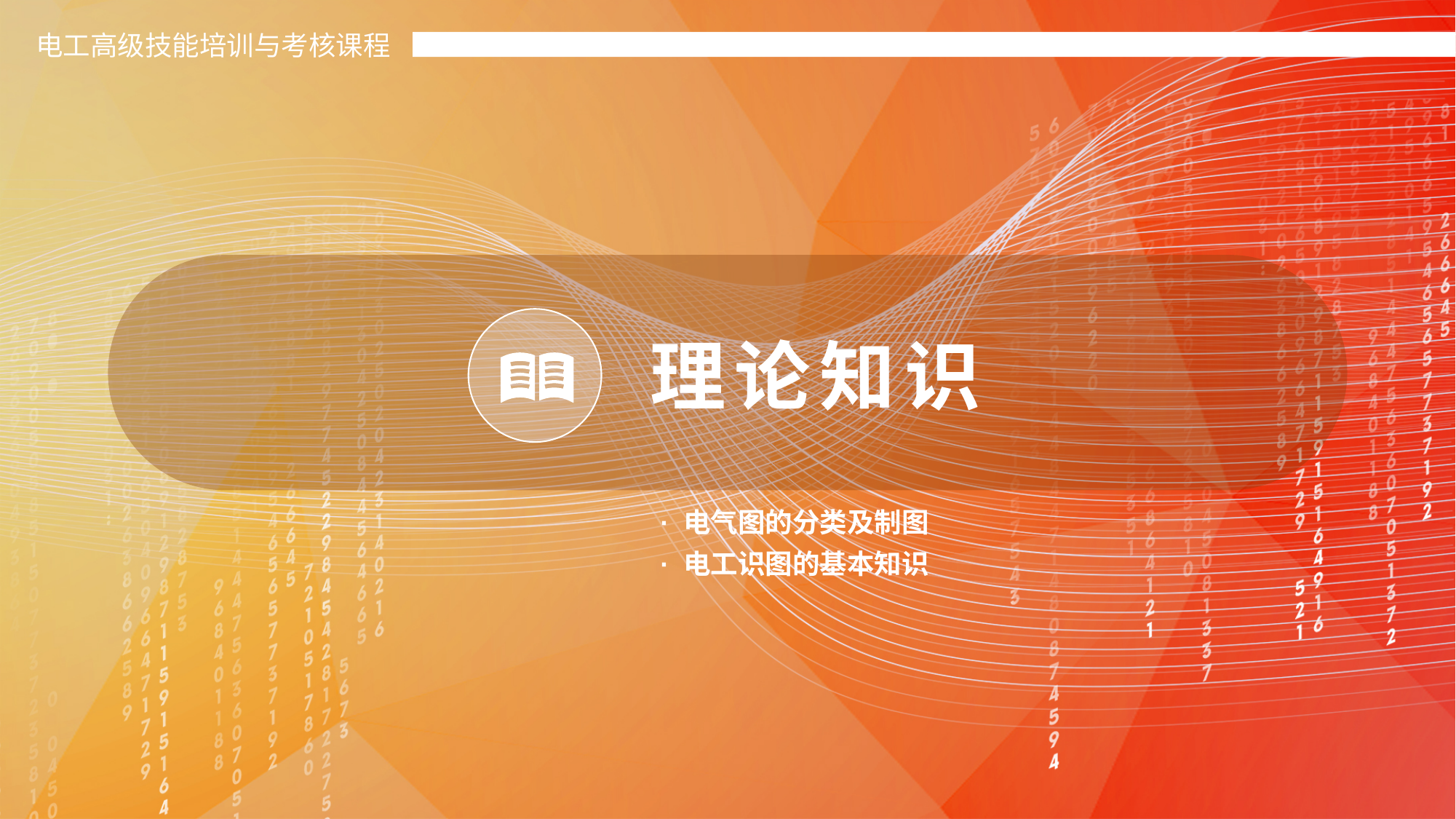

电工高级技能培训与考核课程

理论知识
· 电气图的分类及制图
· 电工识图的基本知识